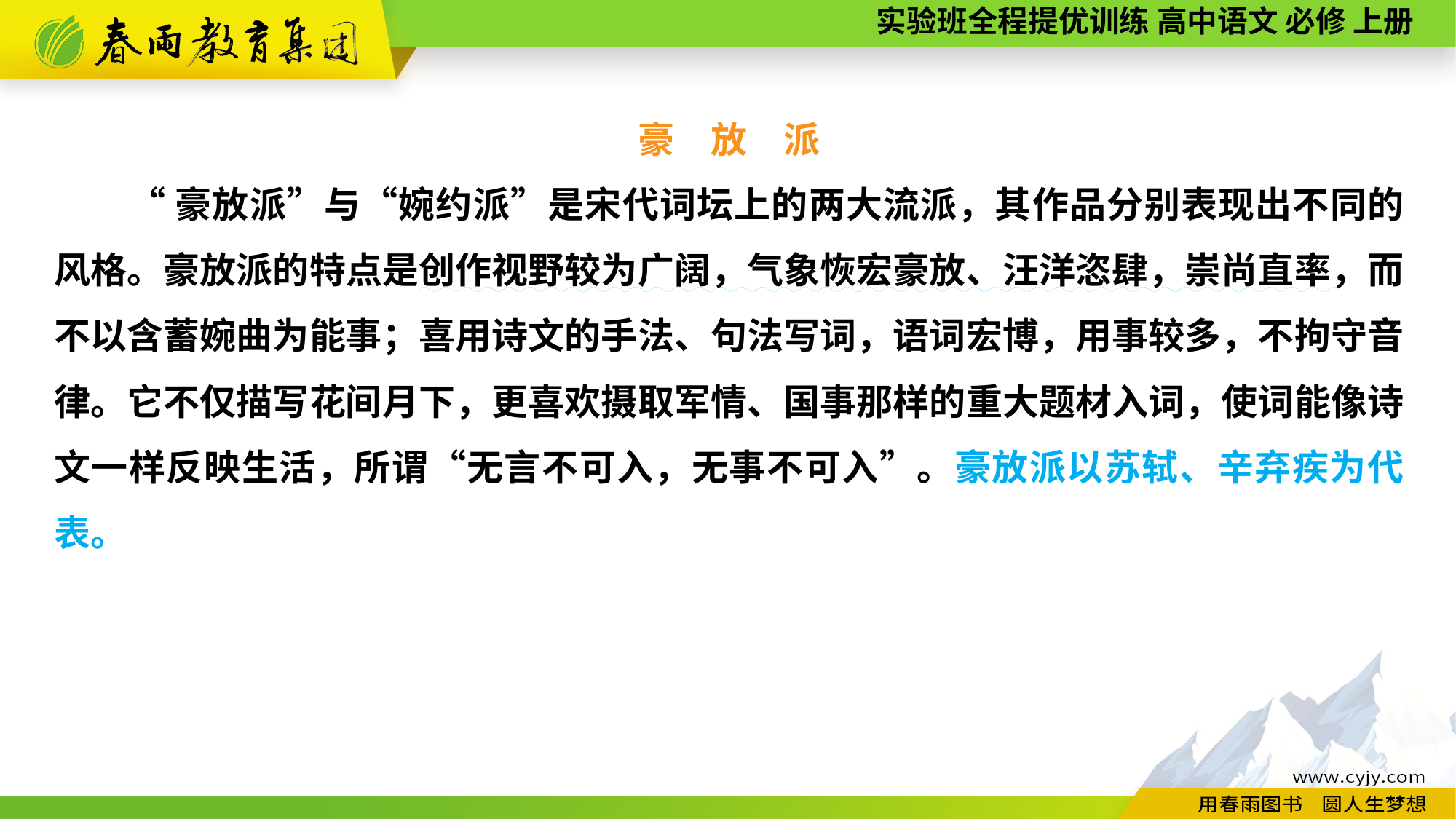

豪　放　派
“豪放派”与“婉约派”是宋代词坛上的两大流派，其作品分别表现出不同的风格。豪放派的特点是创作视野较为广阔，气象恢宏豪放、汪洋恣肆，崇尚直率，而不以含蓄婉曲为能事；喜用诗文的手法、句法写词，语词宏博，用事较多，不拘守音律。它不仅描写花间月下，更喜欢摄取军情、国事那样的重大题材入词，使词能像诗文一样反映生活，所谓“无言不可入，无事不可入”。豪放派以苏轼、辛弃疾为代表。